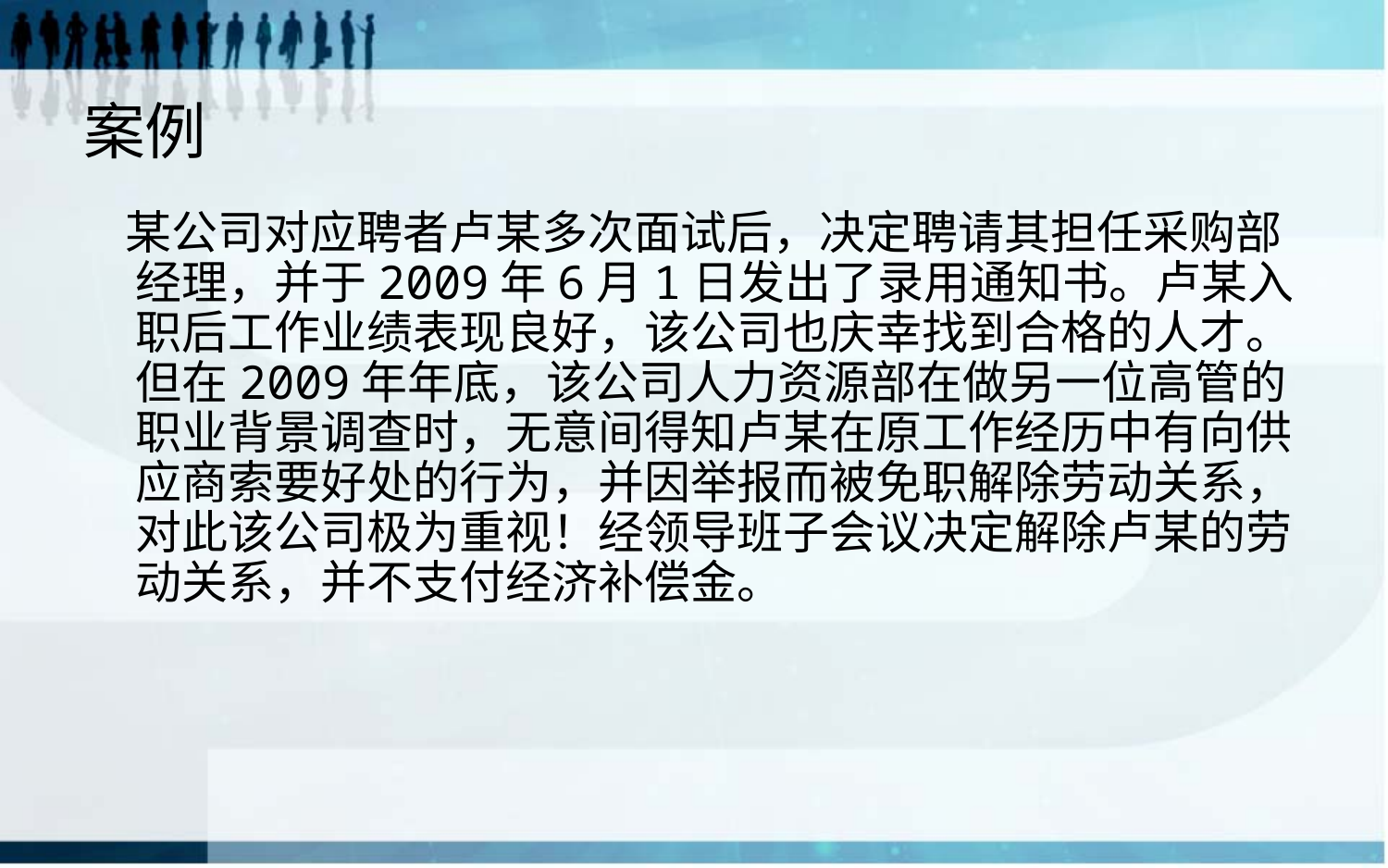

# 案例
   某公司对应聘者卢某多次面试后，决定聘请其担任采购部经理，并于2009年6月1日发出了录用通知书。卢某入职后工作业绩表现良好，该公司也庆幸找到合格的人才。但在2009年年底，该公司人力资源部在做另一位高管的职业背景调查时，无意间得知卢某在原工作经历中有向供应商索要好处的行为，并因举报而被免职解除劳动关系，对此该公司极为重视！经领导班子会议决定解除卢某的劳动关系，并不支付经济补偿金。